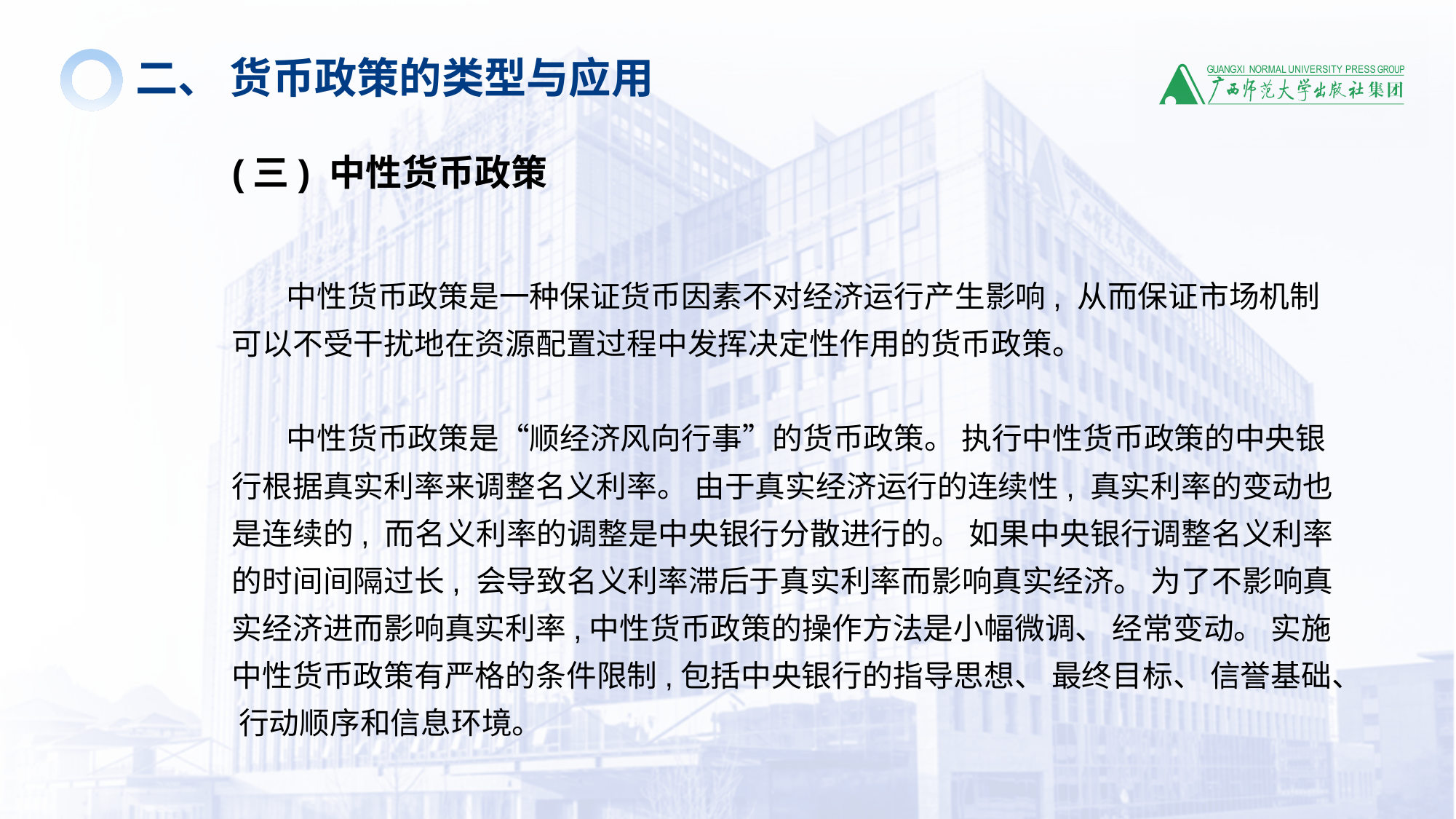

二、 货币政策的类型与应用

(三) 中性货币政策
       中性货币政策是一种保证货币因素不对经济运行产生影响, 从而保证市场机制可以不受干扰地在资源配置过程中发挥决定性作用的货币政策。

       中性货币政策是“顺经济风向行事”的货币政策。 执行中性货币政策的中央银行根据真实利率来调整名义利率。 由于真实经济运行的连续性, 真实利率的变动也是连续的, 而名义利率的调整是中央银行分散进行的。 如果中央银行调整名义利率的时间间隔过长, 会导致名义利率滞后于真实利率而影响真实经济。 为了不影响真实经济进而影响真实利率,中性货币政策的操作方法是小幅微调、 经常变动。 实施中性货币政策有严格的条件限制,包括中央银行的指导思想、 最终目标、 信誉基础、 行动顺序和信息环境。